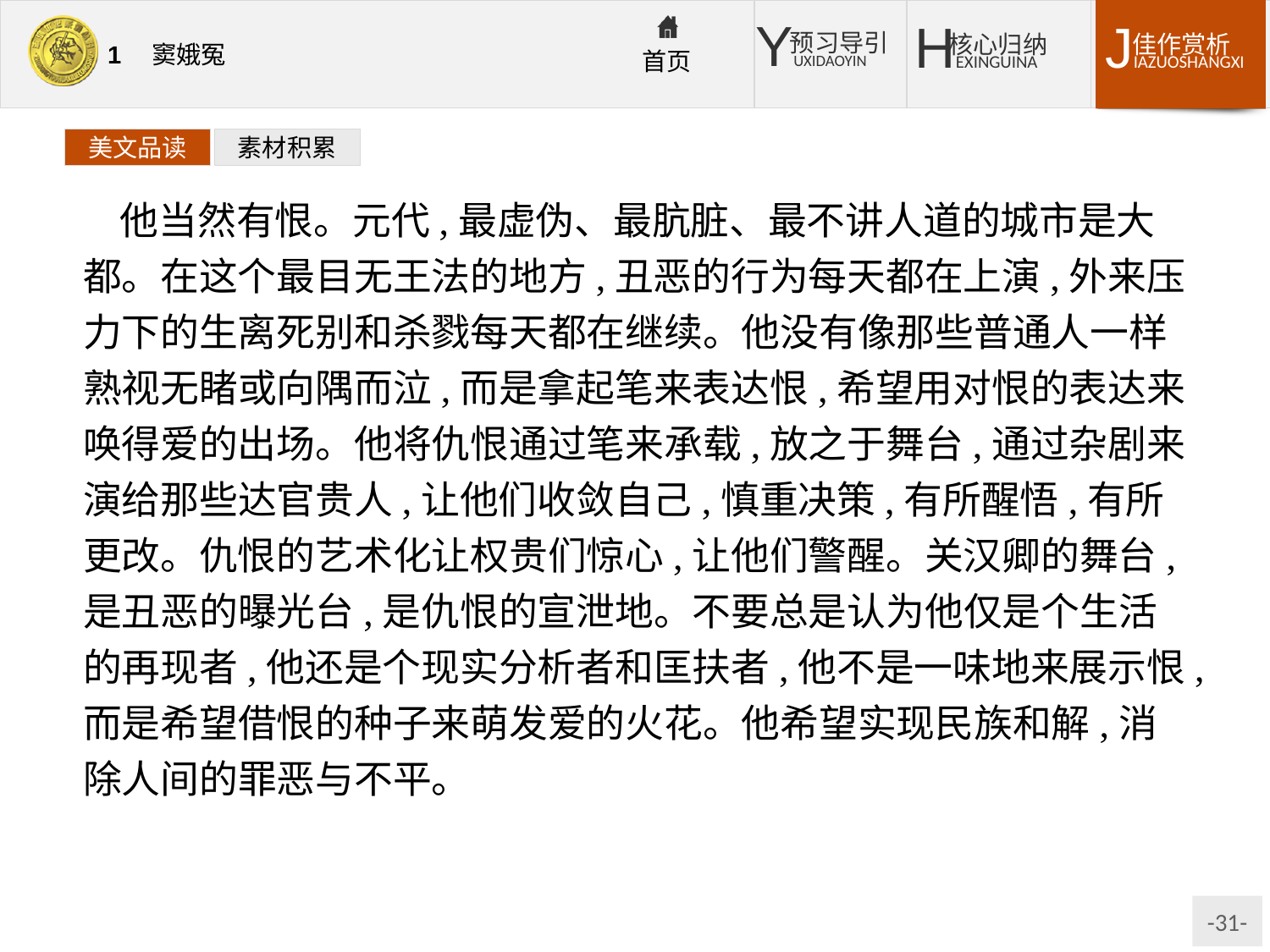

美文品读
素材积累
他当然有恨。元代,最虚伪、最肮脏、最不讲人道的城市是大都。在这个最目无王法的地方,丑恶的行为每天都在上演,外来压力下的生离死别和杀戮每天都在继续。他没有像那些普通人一样熟视无睹或向隅而泣,而是拿起笔来表达恨,希望用对恨的表达来唤得爱的出场。他将仇恨通过笔来承载,放之于舞台,通过杂剧来演给那些达官贵人,让他们收敛自己,慎重决策,有所醒悟,有所更改。仇恨的艺术化让权贵们惊心,让他们警醒。关汉卿的舞台,是丑恶的曝光台,是仇恨的宣泄地。不要总是认为他仅是个生活的再现者,他还是个现实分析者和匡扶者,他不是一味地来展示恨,而是希望借恨的种子来萌发爱的火花。他希望实现民族和解,消除人间的罪恶与不平。